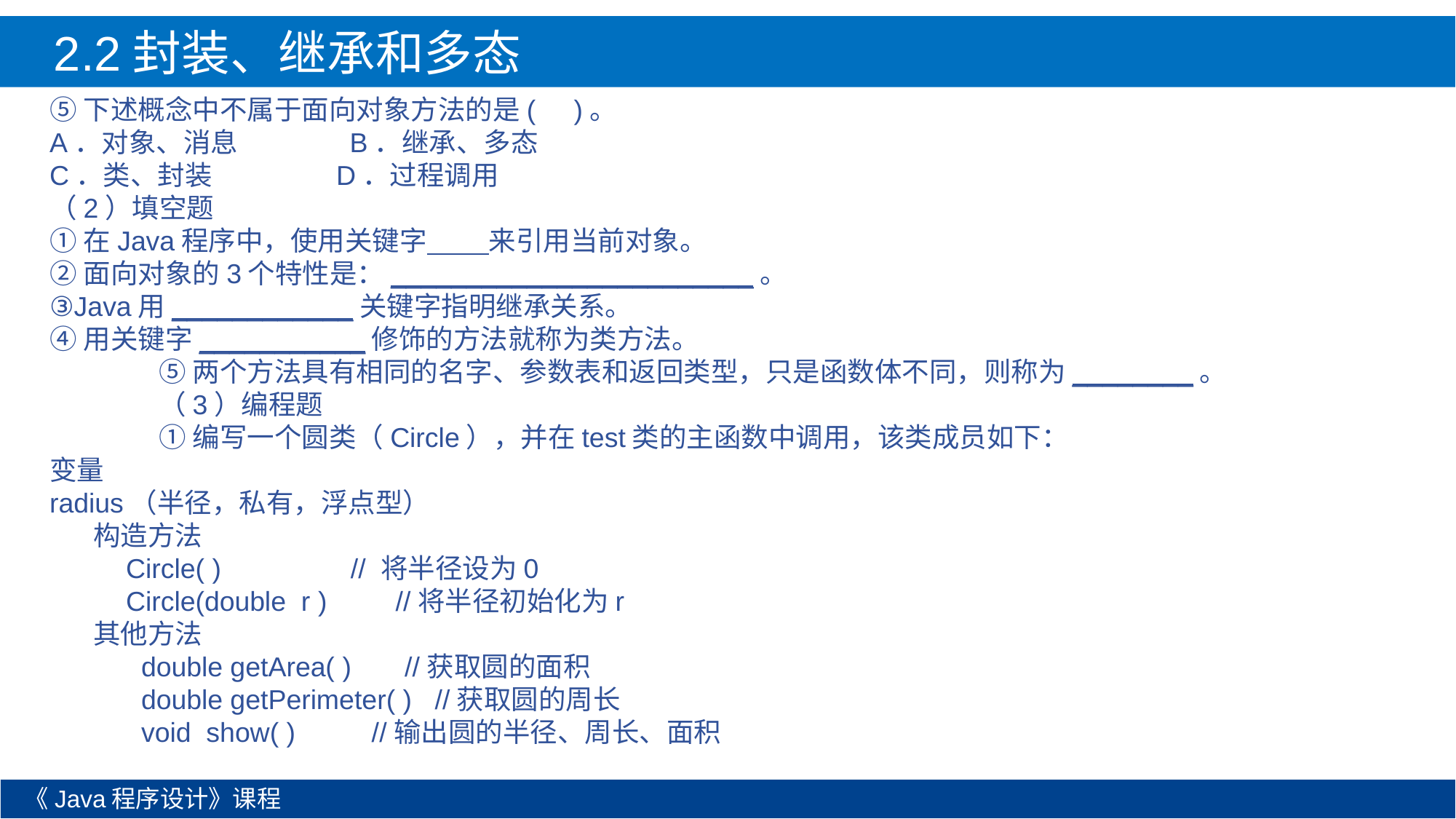

2.2封装、继承和多态
⑤下述概念中不属于面向对象方法的是(     )。
A．对象、消息                 B．继承、多态
C．类、封装                   D．过程调用
（2）填空题
①在Java程序中，使用关键字          来引用当前对象。
②面向对象的3个特性是：________________________。
③Java用____________关键字指明继承关系。
④用关键字___________修饰的方法就称为类方法。
	⑤两个方法具有相同的名字、参数表和返回类型，只是函数体不同，则称为________。
	（3）编程题
	①编写一个圆类（Circle），并在test类的主函数中调用，该类成员如下：
变量
radius（半径，私有，浮点型）
      构造方法
          Circle( )                 // 将半径设为0
          Circle(double  r )         //将半径初始化为r
      其他方法
            double getArea( )       //获取圆的面积
            double getPerimeter( )   //获取圆的周长
            void  show( )          //输出圆的半径、周长、面积

《Java程序设计》课程